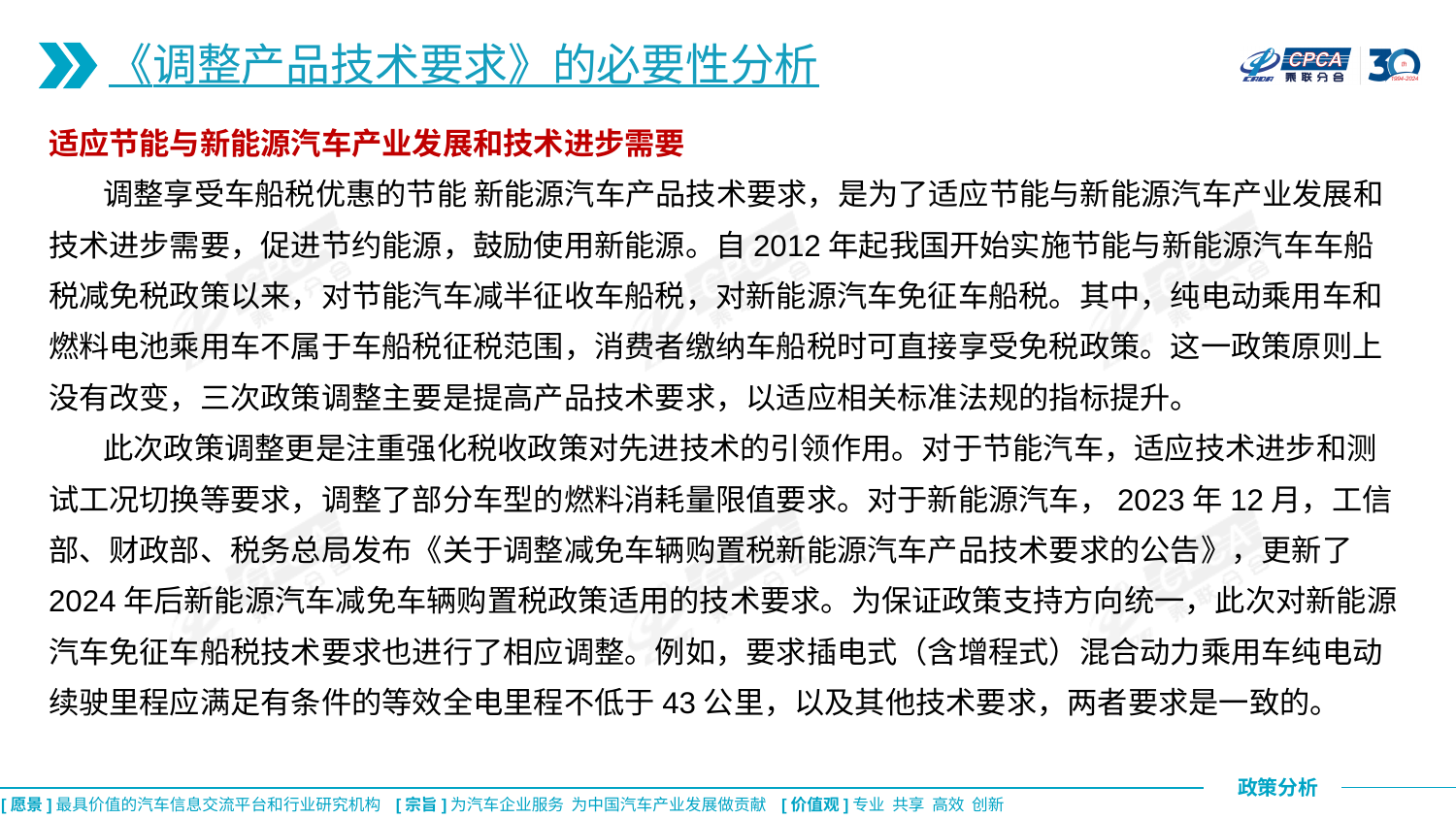

《调整产品技术要求》的必要性分析
适应节能与新能源汽车产业发展和技术进步需要
       调整享受车船税优惠的节能 新能源汽车产品技术要求，是为了适应节能与新能源汽车产业发展和技术进步需要，促进节约能源，鼓励使用新能源。自2012年起我国开始实施节能与新能源汽车车船税减免税政策以来，对节能汽车减半征收车船税，对新能源汽车免征车船税。其中，纯电动乘用车和燃料电池乘用车不属于车船税征税范围，消费者缴纳车船税时可直接享受免税政策。这一政策原则上没有改变，三次政策调整主要是提高产品技术要求，以适应相关标准法规的指标提升。
       此次政策调整更是注重强化税收政策对先进技术的引领作用。对于节能汽车，适应技术进步和测试工况切换等要求，调整了部分车型的燃料消耗量限值要求。对于新能源汽车，2023年12月，工信部、财政部、税务总局发布《关于调整减免车辆购置税新能源汽车产品技术要求的公告》，更新了2024年后新能源汽车减免车辆购置税政策适用的技术要求。为保证政策支持方向统一，此次对新能源汽车免征车船税技术要求也进行了相应调整。例如，要求插电式（含增程式）混合动力乘用车纯电动续驶里程应满足有条件的等效全电里程不低于43公里，以及其他技术要求，两者要求是一致的。